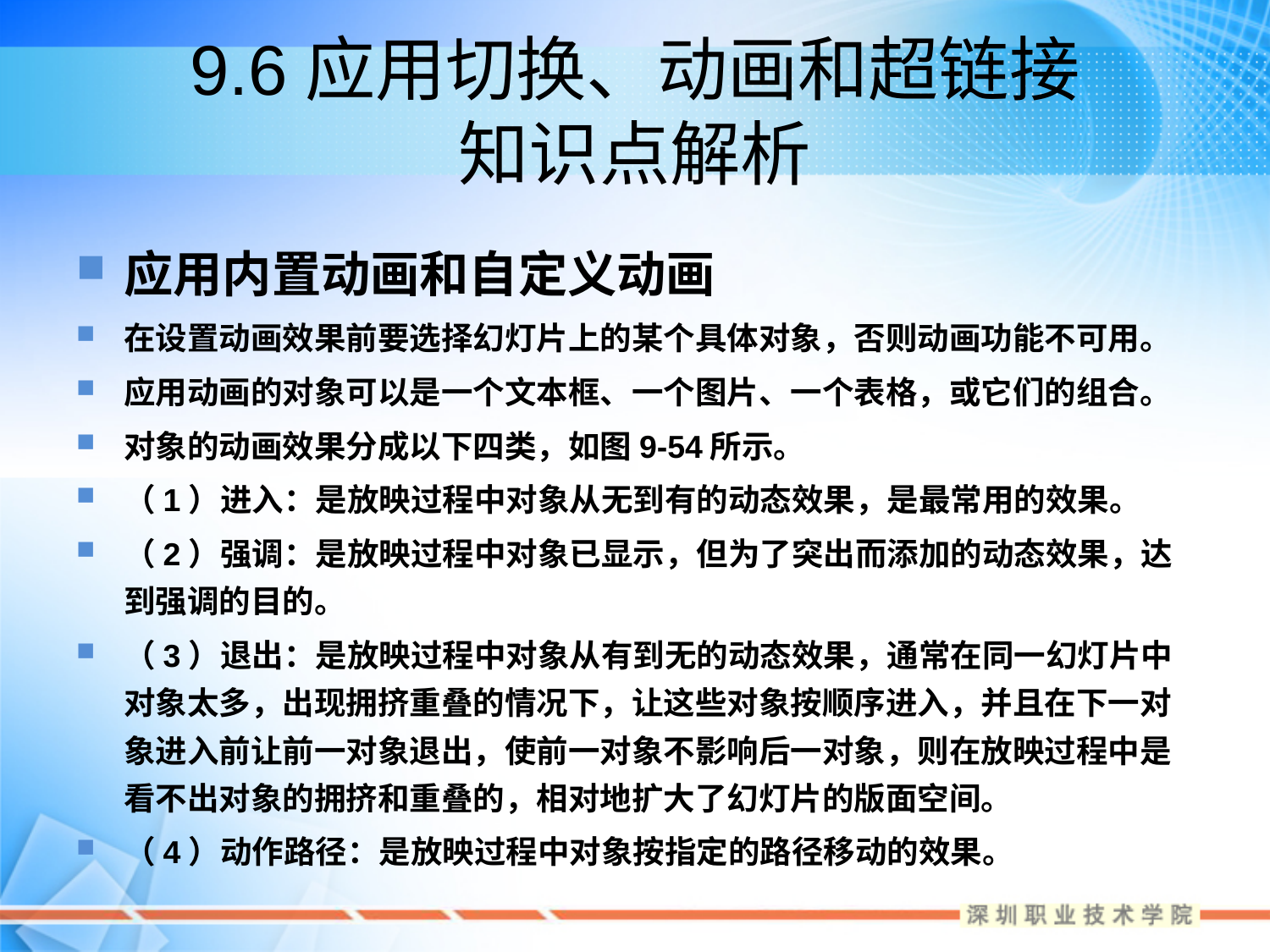

# 9.6应用切换、动画和超链接 知识点解析
应用内置动画和自定义动画
在设置动画效果前要选择幻灯片上的某个具体对象，否则动画功能不可用。
应用动画的对象可以是一个文本框、一个图片、一个表格，或它们的组合。
对象的动画效果分成以下四类，如图9-54所示。
（1）进入：是放映过程中对象从无到有的动态效果，是最常用的效果。
（2）强调：是放映过程中对象已显示，但为了突出而添加的动态效果，达到强调的目的。
（3）退出：是放映过程中对象从有到无的动态效果，通常在同一幻灯片中对象太多，出现拥挤重叠的情况下，让这些对象按顺序进入，并且在下一对象进入前让前一对象退出，使前一对象不影响后一对象，则在放映过程中是看不出对象的拥挤和重叠的，相对地扩大了幻灯片的版面空间。
（4）动作路径：是放映过程中对象按指定的路径移动的效果。